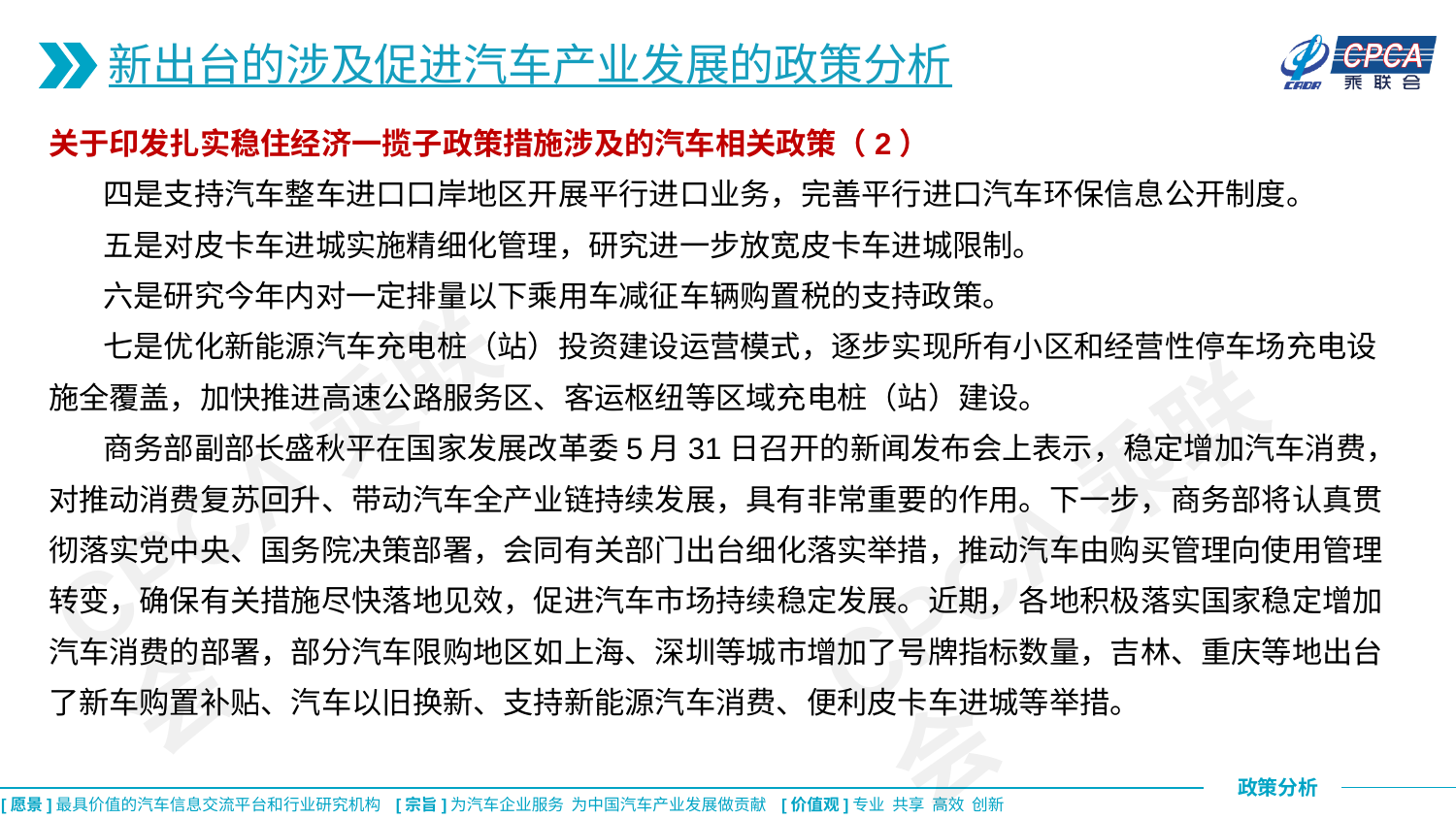

新出台的涉及促进汽车产业发展的政策分析
关于印发扎实稳住经济一揽子政策措施涉及的汽车相关政策（2）
       四是支持汽车整车进口口岸地区开展平行进口业务，完善平行进口汽车环保信息公开制度。
       五是对皮卡车进城实施精细化管理，研究进一步放宽皮卡车进城限制。
       六是研究今年内对一定排量以下乘用车减征车辆购置税的支持政策。
       七是优化新能源汽车充电桩（站）投资建设运营模式，逐步实现所有小区和经营性停车场充电设施全覆盖，加快推进高速公路服务区、客运枢纽等区域充电桩（站）建设。
       商务部副部长盛秋平在国家发展改革委5月31日召开的新闻发布会上表示，稳定增加汽车消费，对推动消费复苏回升、带动汽车全产业链持续发展，具有非常重要的作用。下一步，商务部将认真贯彻落实党中央、国务院决策部署，会同有关部门出台细化落实举措，推动汽车由购买管理向使用管理转变，确保有关措施尽快落地见效，促进汽车市场持续稳定发展。近期，各地积极落实国家稳定增加汽车消费的部署，部分汽车限购地区如上海、深圳等城市增加了号牌指标数量，吉林、重庆等地出台了新车购置补贴、汽车以旧换新、支持新能源汽车消费、便利皮卡车进城等举措。
CPCA乘联会
CPCA乘联会